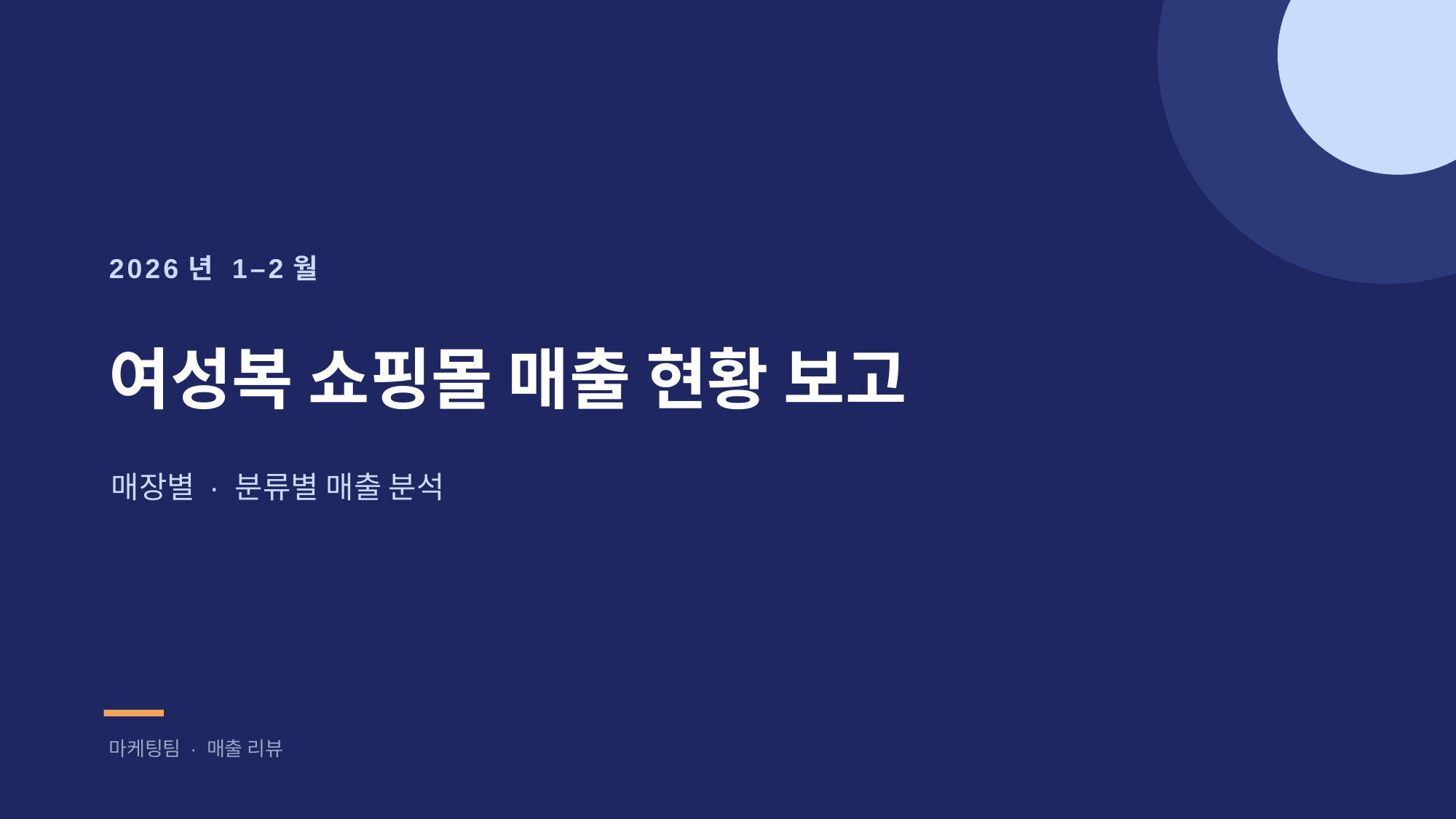

2026년 1–2월
여성복 쇼핑몰 매출 현황 보고
매장별 · 분류별 매출 분석

마케팅팀 · 매출 리뷰